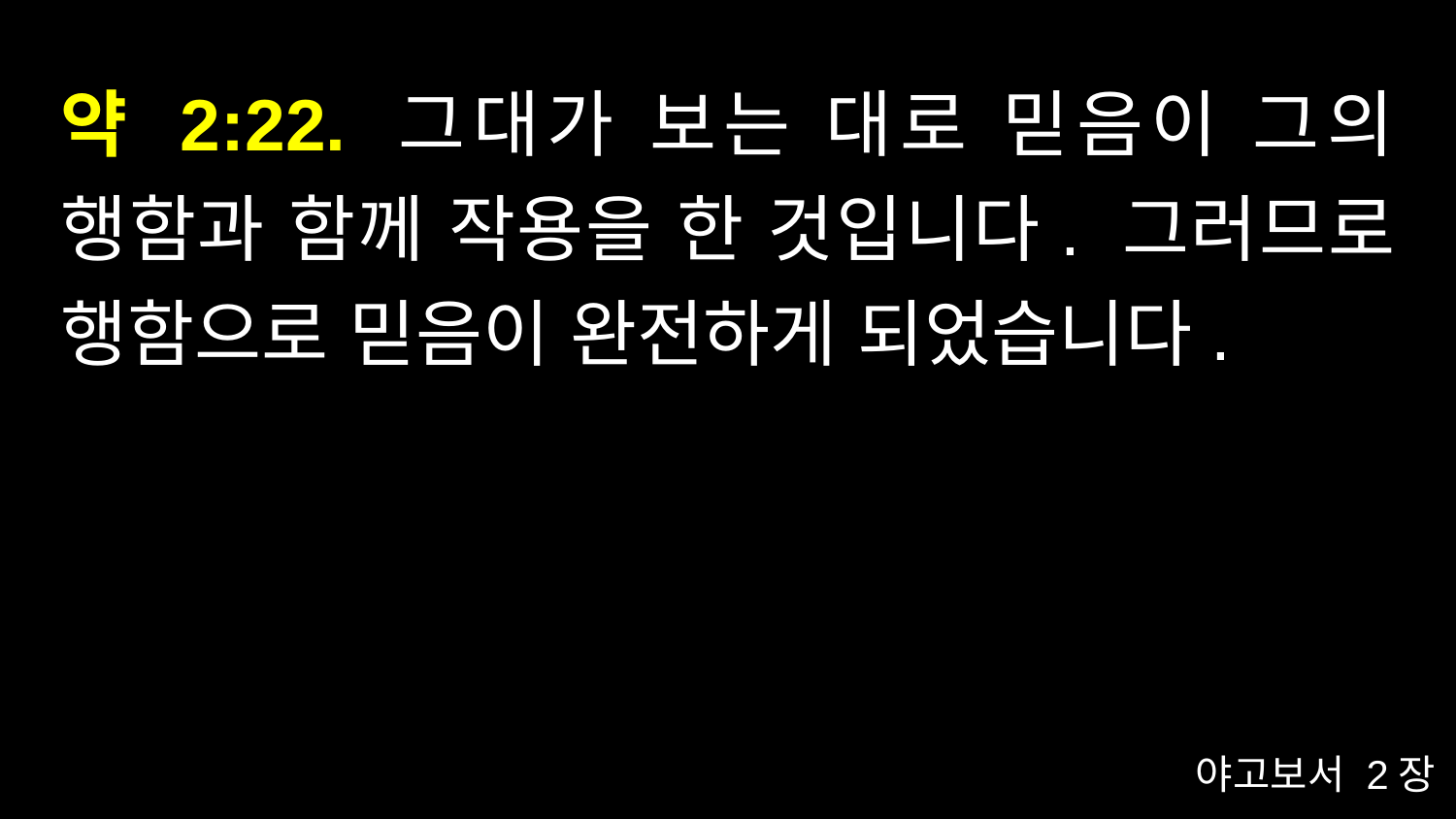

# 약 2:22. 그대가 보는 대로 믿음이 그의 행함과 함께 작용을 한 것입니다. 그러므로 행함으로 믿음이 완전하게 되었습니다.
야고보서 2장